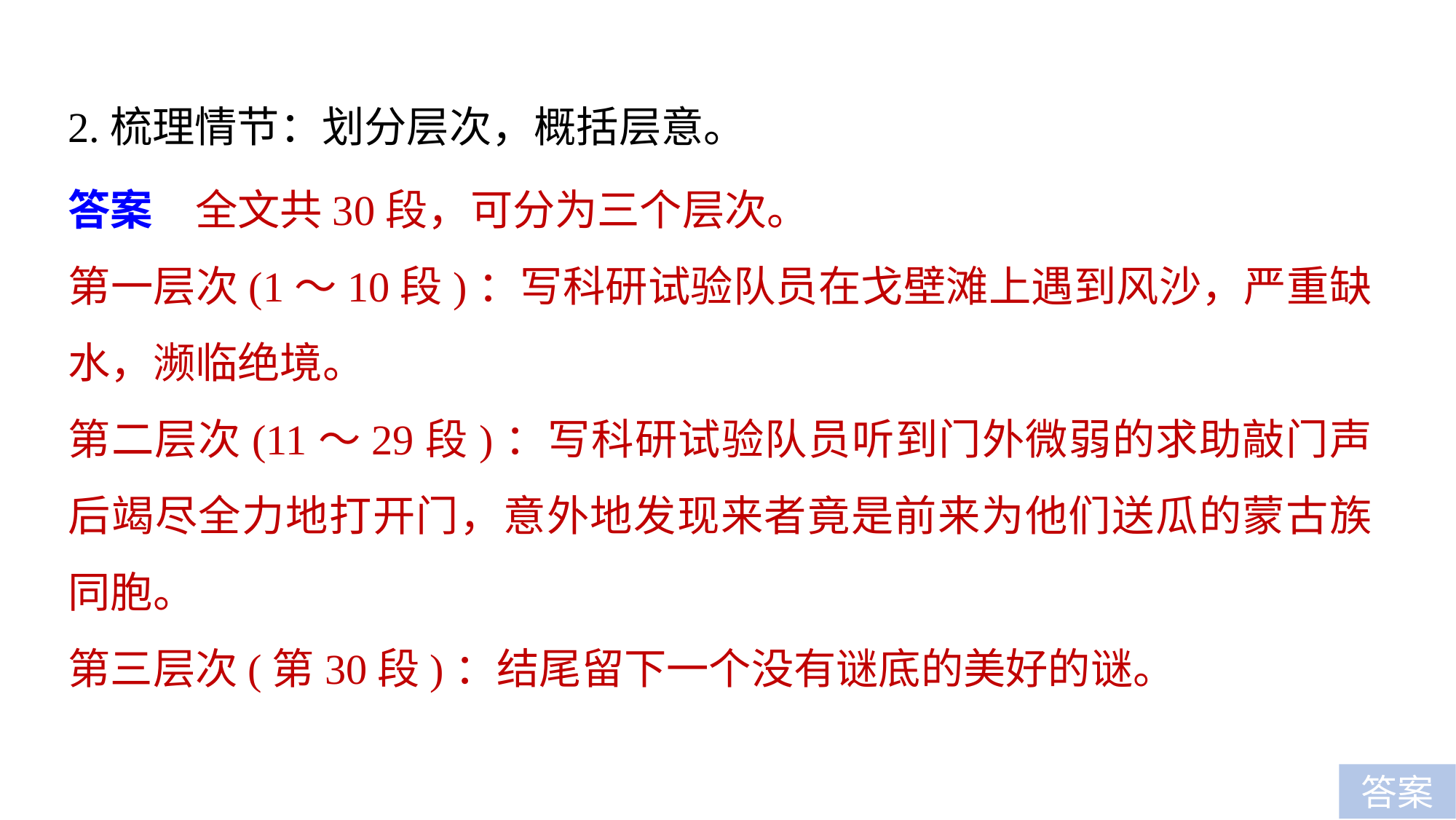

2.梳理情节：划分层次，概括层意。
答案　全文共30段，可分为三个层次。
第一层次(1～10段)：写科研试验队员在戈壁滩上遇到风沙，严重缺水，濒临绝境。
第二层次(11～29段)：写科研试验队员听到门外微弱的求助敲门声后竭尽全力地打开门，意外地发现来者竟是前来为他们送瓜的蒙古族同胞。
第三层次(第30段)：结尾留下一个没有谜底的美好的谜。
答案